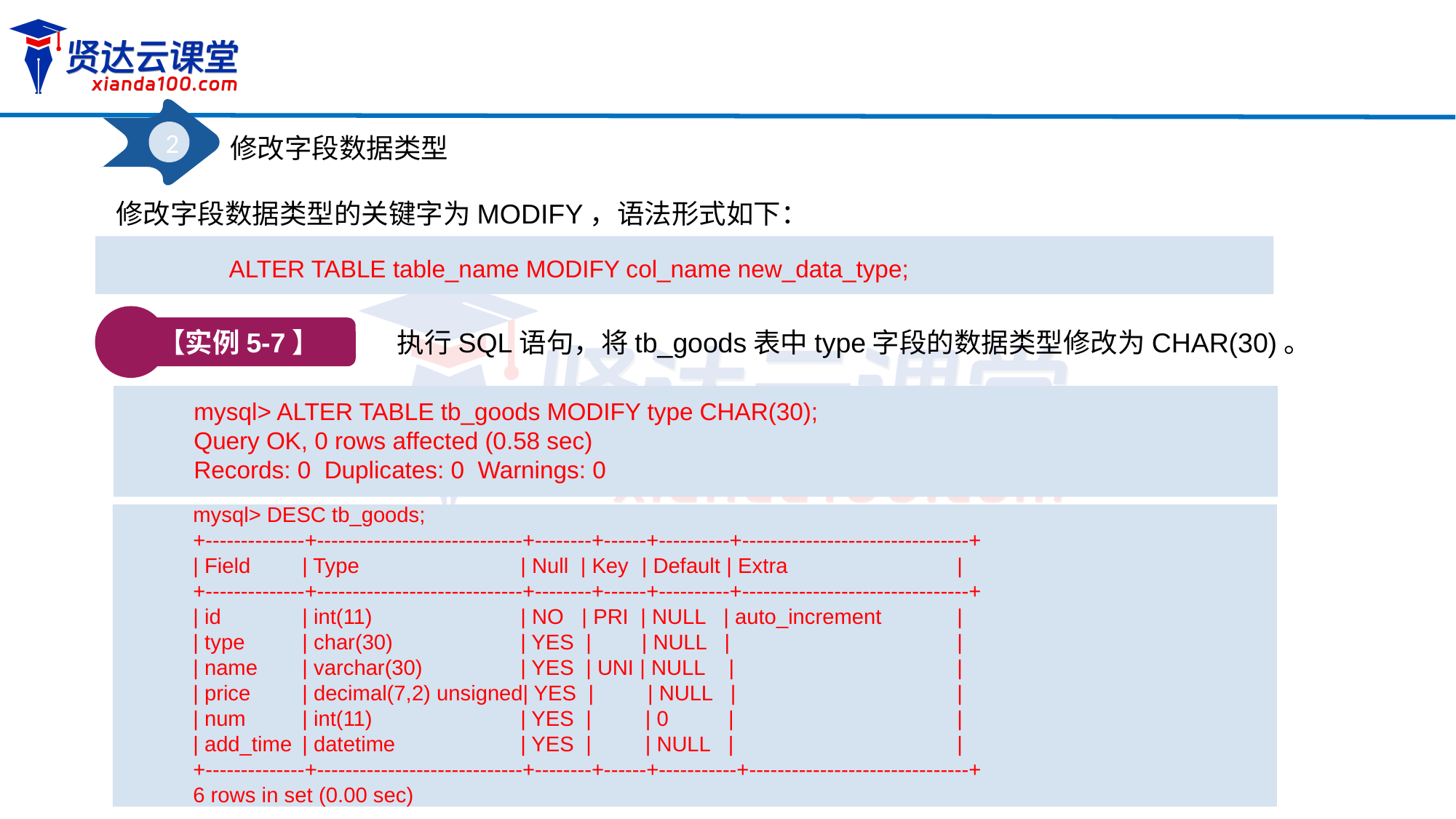

2
修改字段数据类型
修改字段数据类型的关键字为MODIFY，语法形式如下：

ALTER TABLE table_name MODIFY col_name new_data_type;

【实例5-7】
执行SQL语句，将tb_goods表中type字段的数据类型修改为CHAR(30)。

mysql> ALTER TABLE tb_goods MODIFY type CHAR(30);
Query OK, 0 rows affected (0.58 sec)
Records: 0  Duplicates: 0  Warnings: 0
mysql> DESC tb_goods;
+--------------+-----------------------------+--------+------+----------+--------------------------------+
| Field	| Type		| Null  | Key	  | Default | Extra		|
+--------------+-----------------------------+--------+------+----------+--------------------------------+
| id 	| int(11)		| NO   | PRI  | NULL   | auto_increment 	|
| type	| char(30)		| YES  |	  | NULL   |		     	|
| name	| varchar(30)	| YES  | UNI | NULL    |		   	|
| price	| decimal(7,2) unsigned| YES  |         | NULL   |			|
| num	| int(11)		| YES  |         | 0          |			|
| add_time	| datetime		| YES  |         | NULL   |			|
+--------------+-----------------------------+--------+------+-----------+-------------------------------+
6 rows in set (0.00 sec)